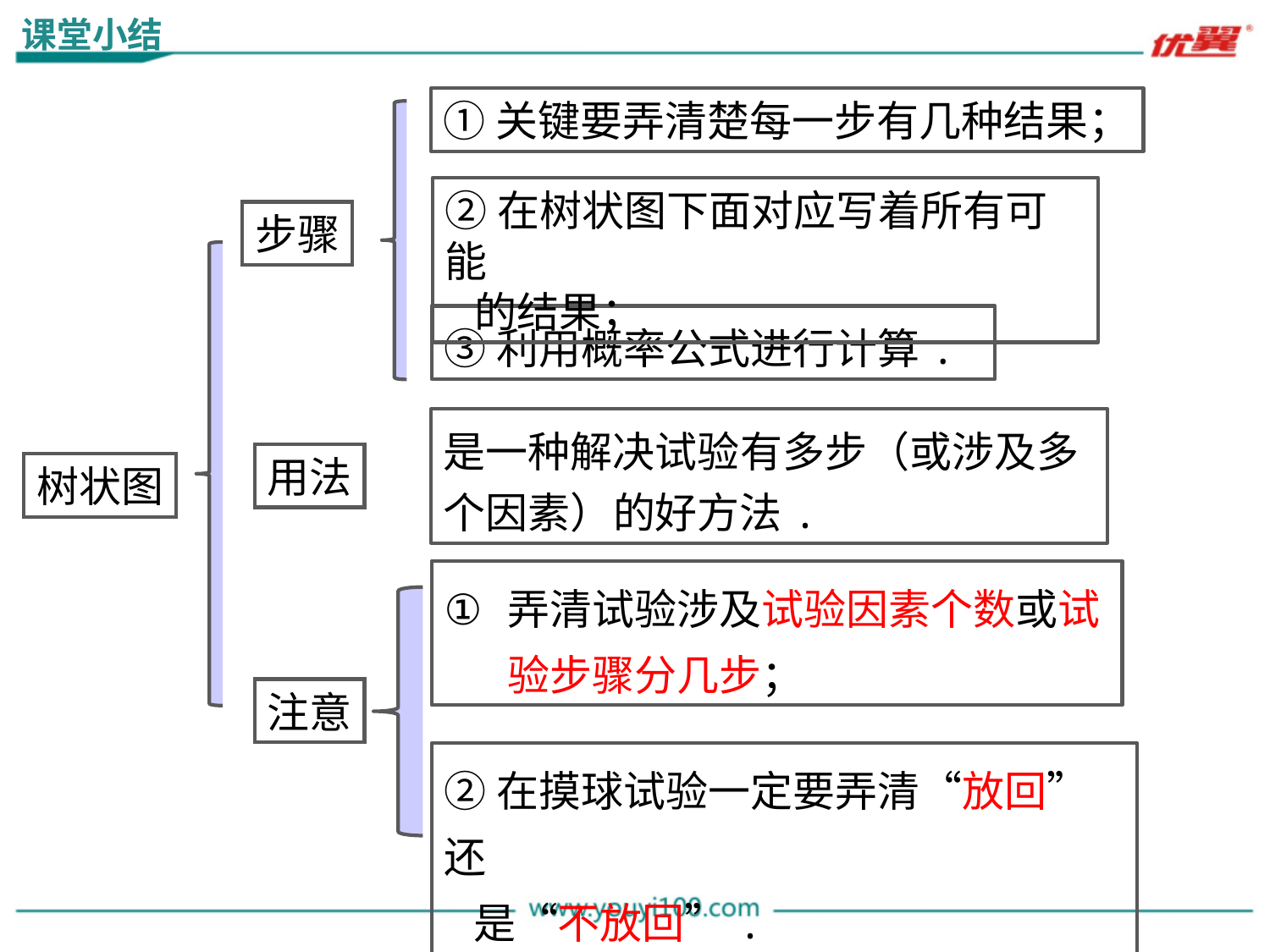

课堂小结
①关键要弄清楚每一步有几种结果；

②在树状图下面对应写着所有可能
  的结果；
步骤

③利用概率公式进行计算.
是一种解决试验有多步（或涉及多个因素）的好方法.
用法
树状图
弄清试验涉及试验因素个数或试验步骤分几步；

注意
②在摸球试验一定要弄清“放回”还
  是“不放回”.